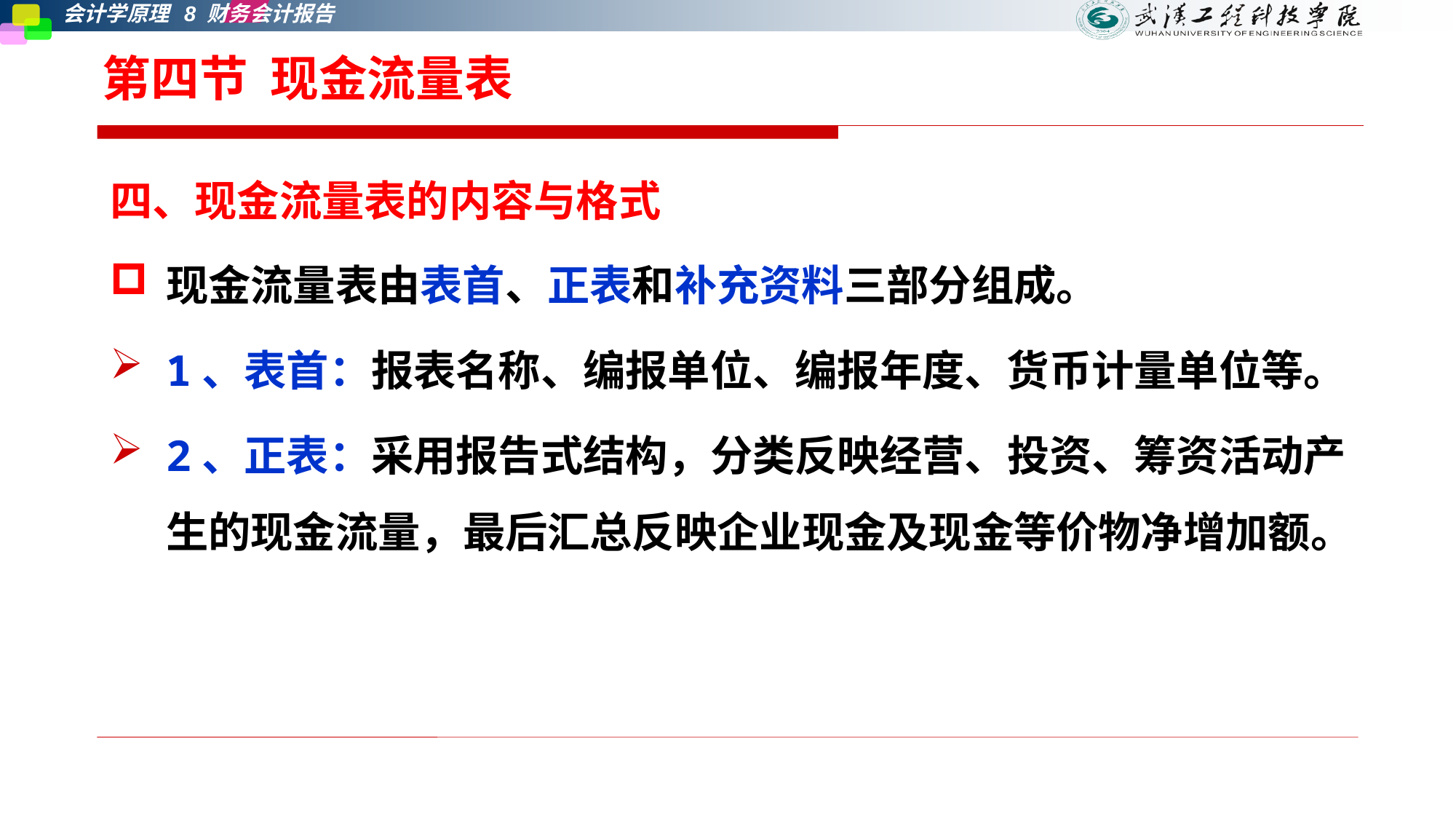

# 第四节  现金流量表
四、现金流量表的内容与格式
现金流量表由表首、正表和补充资料三部分组成。
1、表首：报表名称、编报单位、编报年度、货币计量单位等。
2、正表：采用报告式结构，分类反映经营、投资、筹资活动产生的现金流量，最后汇总反映企业现金及现金等价物净增加额。